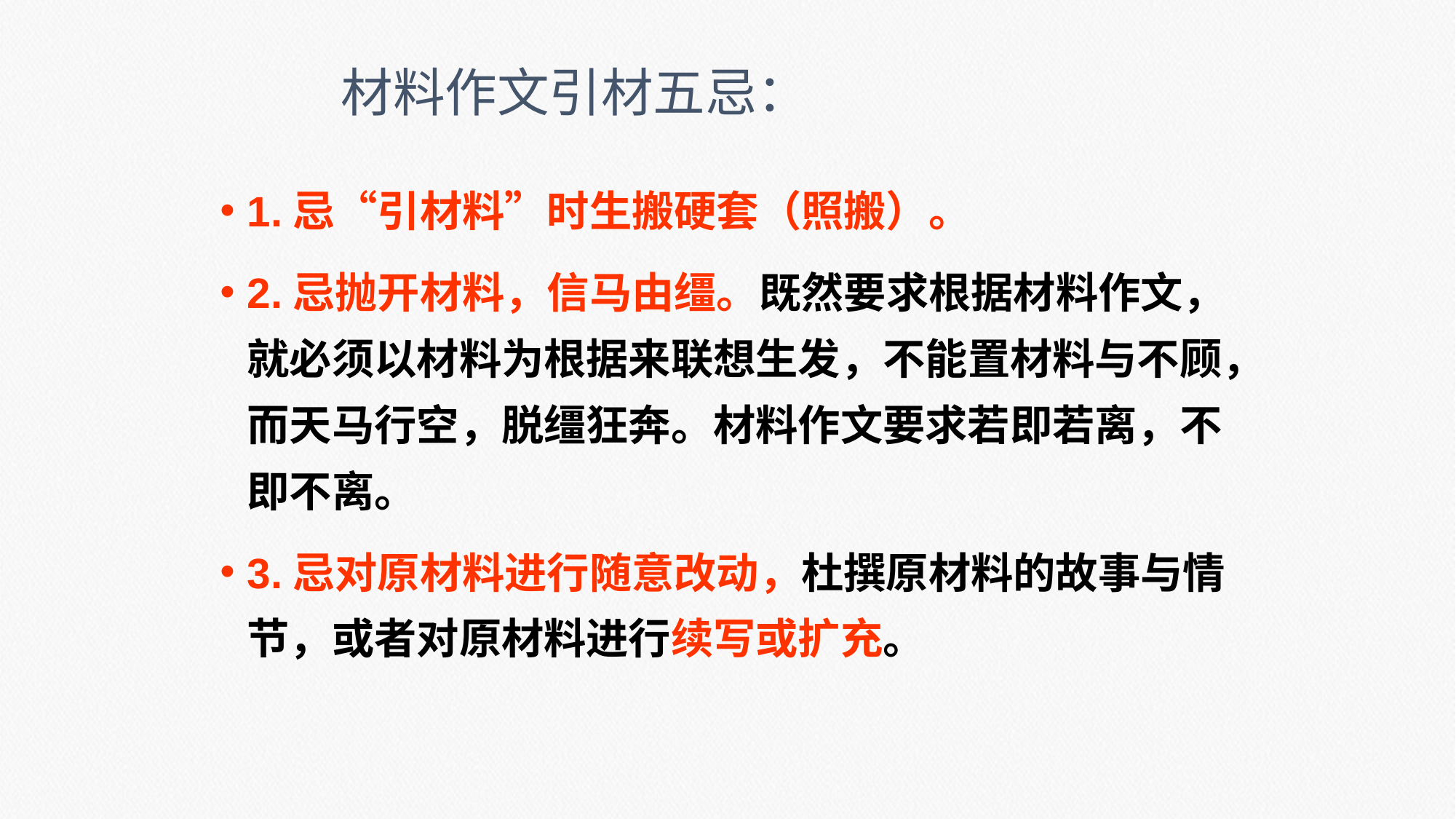

# 材料作文引材五忌：
1.忌“引材料”时生搬硬套（照搬）。
2.忌抛开材料，信马由缰。既然要求根据材料作文，就必须以材料为根据来联想生发，不能置材料与不顾，而天马行空，脱缰狂奔。材料作文要求若即若离，不即不离。
3.忌对原材料进行随意改动，杜撰原材料的故事与情节，或者对原材料进行续写或扩充。